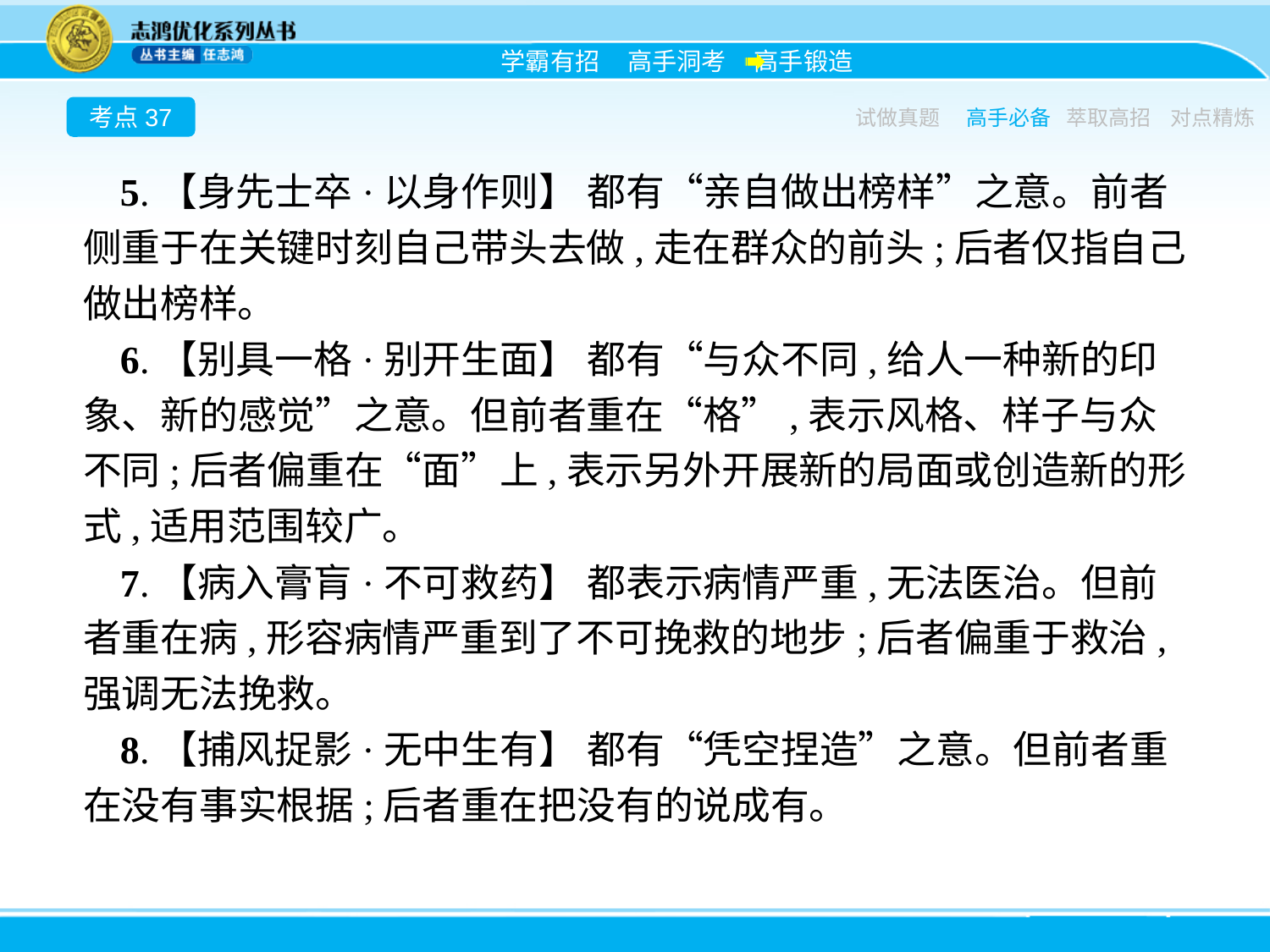

考点37
试做真题
高手必备
萃取高招
对点精炼
5.【身先士卒·以身作则】 都有“亲自做出榜样”之意。前者侧重于在关键时刻自己带头去做,走在群众的前头;后者仅指自己做出榜样。
6.【别具一格·别开生面】 都有“与众不同,给人一种新的印象、新的感觉”之意。但前者重在“格”,表示风格、样子与众不同;后者偏重在“面”上,表示另外开展新的局面或创造新的形式,适用范围较广。
7.【病入膏肓·不可救药】 都表示病情严重,无法医治。但前者重在病,形容病情严重到了不可挽救的地步;后者偏重于救治,强调无法挽救。
8.【捕风捉影·无中生有】 都有“凭空捏造”之意。但前者重在没有事实根据;后者重在把没有的说成有。